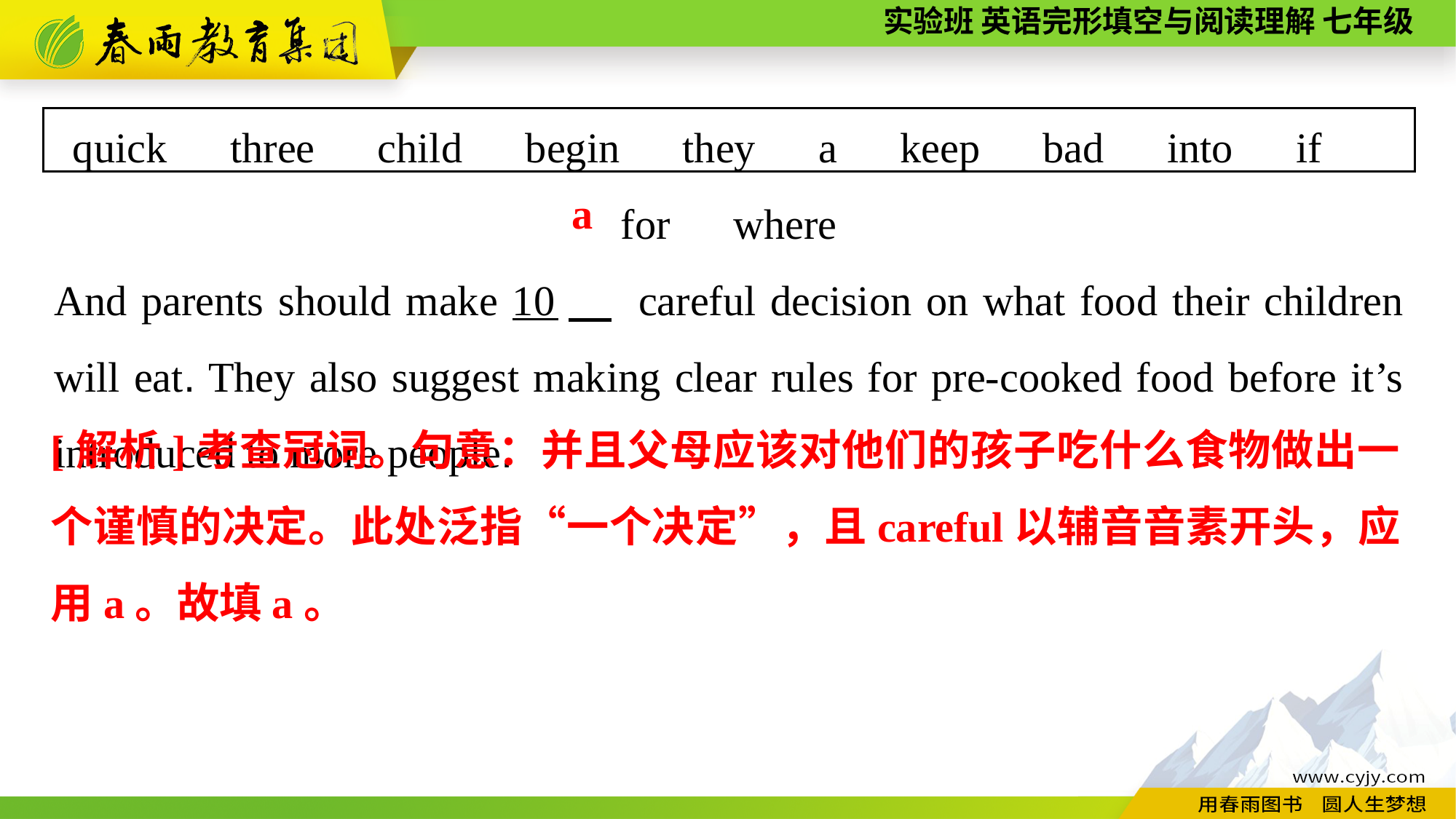

quick　three　child　begin　they　a　keep　bad　into　if　for　where
And parents should make 10　 careful decision on what food their children will eat. They also suggest making clear rules for pre-cooked food before it’s introduced to more people.

a
[解析]考查冠词。句意：并且父母应该对他们的孩子吃什么食物做出一个谨慎的决定。此处泛指“一个决定”，且careful以辅音音素开头，应用a。故填a。